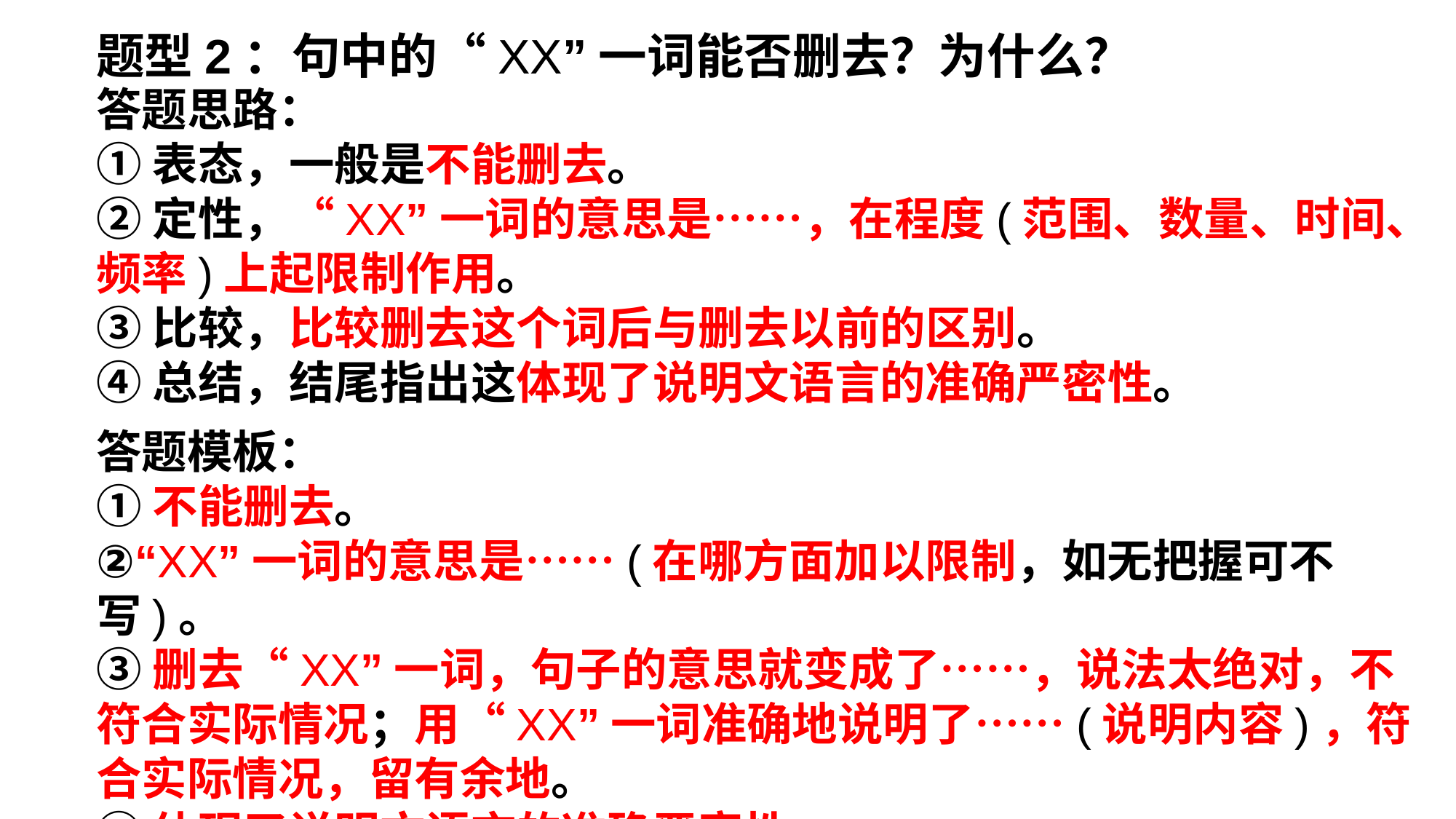

题型2：句中的“XX”一词能否删去？为什么？
答题思路：
①表态，一般是不能删去。
②定性，“XX”一词的意思是……，在程度(范围、数量、时间、频率)上起限制作用。
③比较，比较删去这个词后与删去以前的区别。
④总结，结尾指出这体现了说明文语言的准确严密性。
答题模板：
①不能删去。
②“XX”一词的意思是……(在哪方面加以限制，如无把握可不写)。
③删去“XX”一词，句子的意思就变成了……，说法太绝对，不符合实际情况；用“XX”一词准确地说明了……(说明内容)，符合实际情况，留有余地。
④体现了说明文语言的准确严密性。